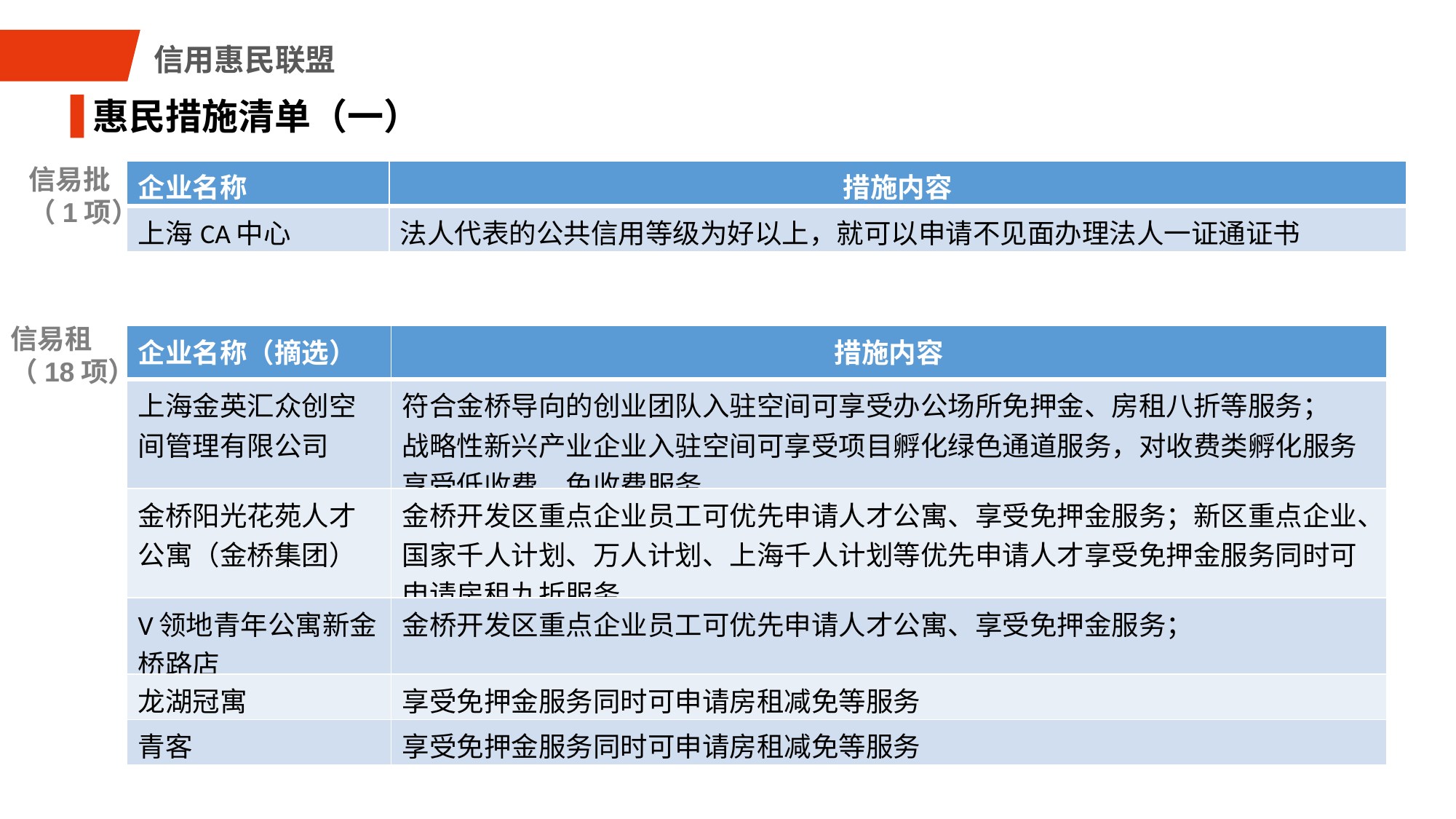

信用惠民联盟
惠民措施清单（一）

信易批
（1项）
| 企业名称 | 措施内容 |
| --- | --- |
| 上海CA中心 | 法人代表的公共信用等级为好以上，就可以申请不见面办理法人一证通证书 |
信易租
（18项）
| 企业名称（摘选） | 措施内容 |
| --- | --- |
| 上海金英汇众创空间管理有限公司 | 符合金桥导向的创业团队入驻空间可享受办公场所免押金、房租八折等服务； 战略性新兴产业企业入驻空间可享受项目孵化绿色通道服务，对收费类孵化服务享受低收费、免收费服务。 |
| 金桥阳光花苑人才公寓（金桥集团） | 金桥开发区重点企业员工可优先申请人才公寓、享受免押金服务；新区重点企业、国家千人计划、万人计划、上海千人计划等优先申请人才享受免押金服务同时可申请房租九折服务 |
| V领地青年公寓新金桥路店 | 金桥开发区重点企业员工可优先申请人才公寓、享受免押金服务； |
| 龙湖冠寓 | 享受免押金服务同时可申请房租减免等服务 |
| 青客 | 享受免押金服务同时可申请房租减免等服务 |